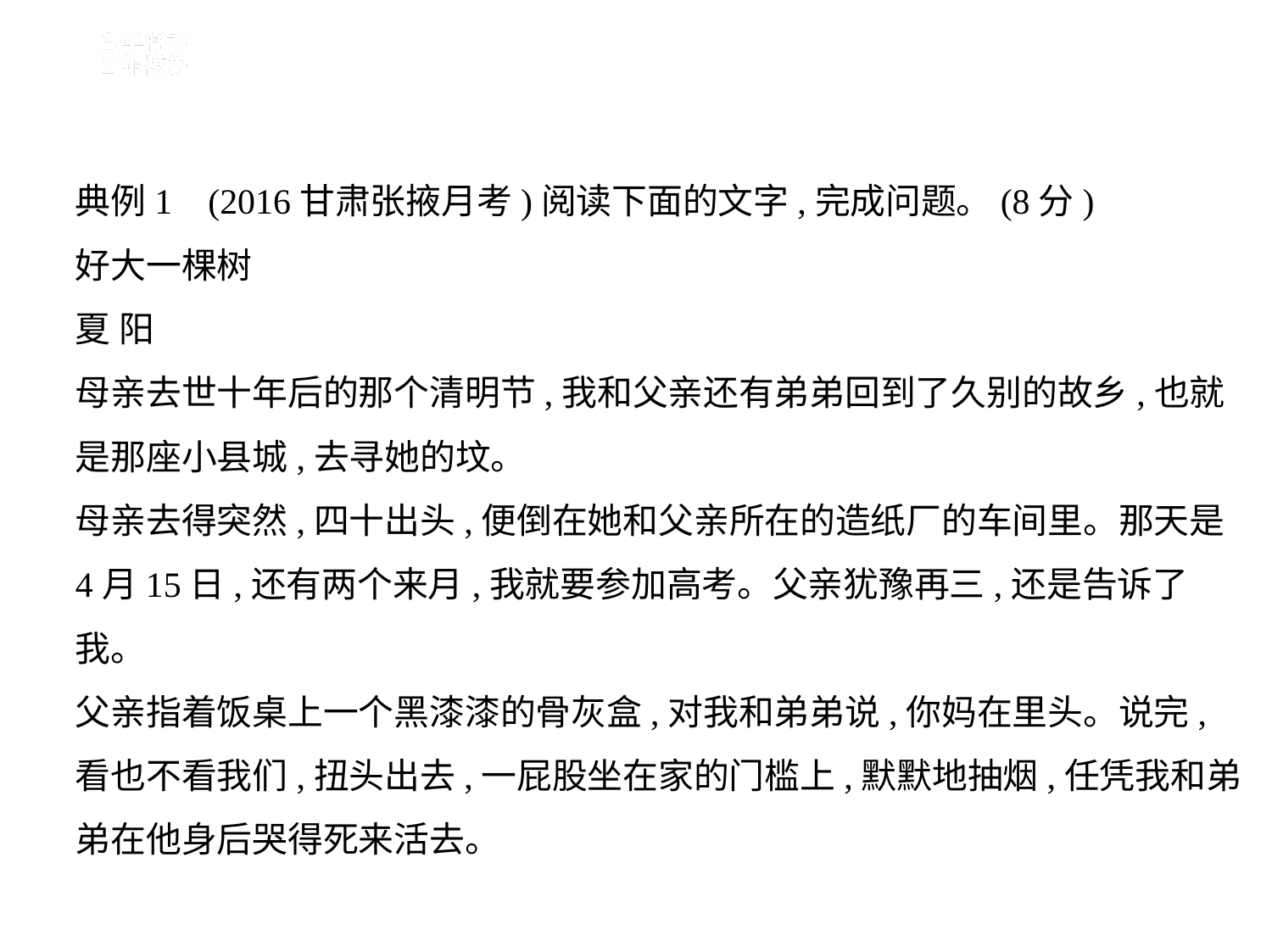

典例1    (2016甘肃张掖月考)阅读下面的文字,完成问题。(8分)
好大一棵树
夏 阳
母亲去世十年后的那个清明节,我和父亲还有弟弟回到了久别的故乡,也就
是那座小县城,去寻她的坟。
母亲去得突然,四十出头,便倒在她和父亲所在的造纸厂的车间里。那天是
4月15日,还有两个来月,我就要参加高考。父亲犹豫再三,还是告诉了我。
父亲指着饭桌上一个黑漆漆的骨灰盒,对我和弟弟说,你妈在里头。说完,
看也不看我们,扭头出去,一屁股坐在家的门槛上,默默地抽烟,任凭我和弟
弟在他身后哭得死来活去。